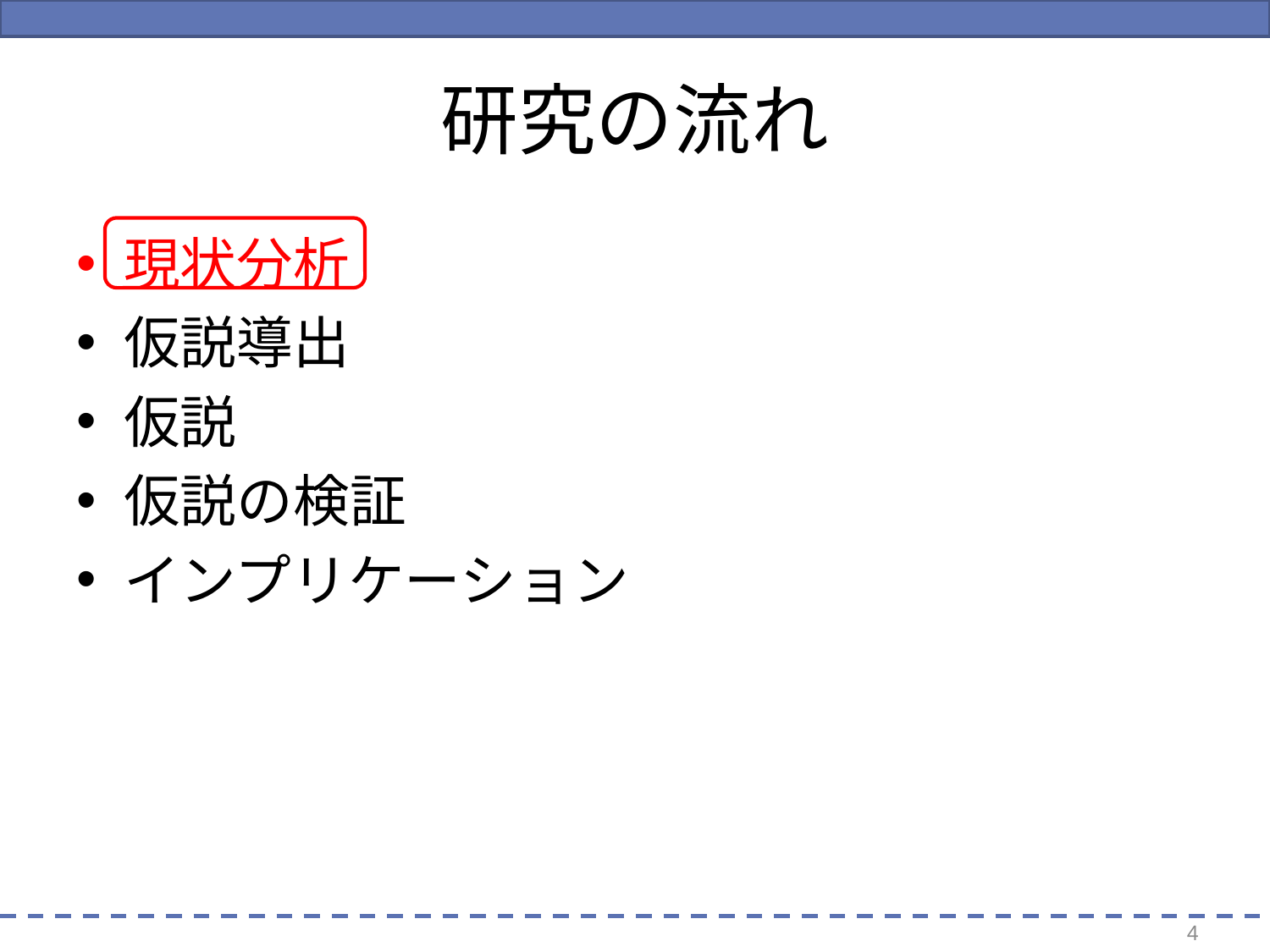

# 研究の流れ

現状分析
仮説導出
仮説
仮説の検証
インプリケーション